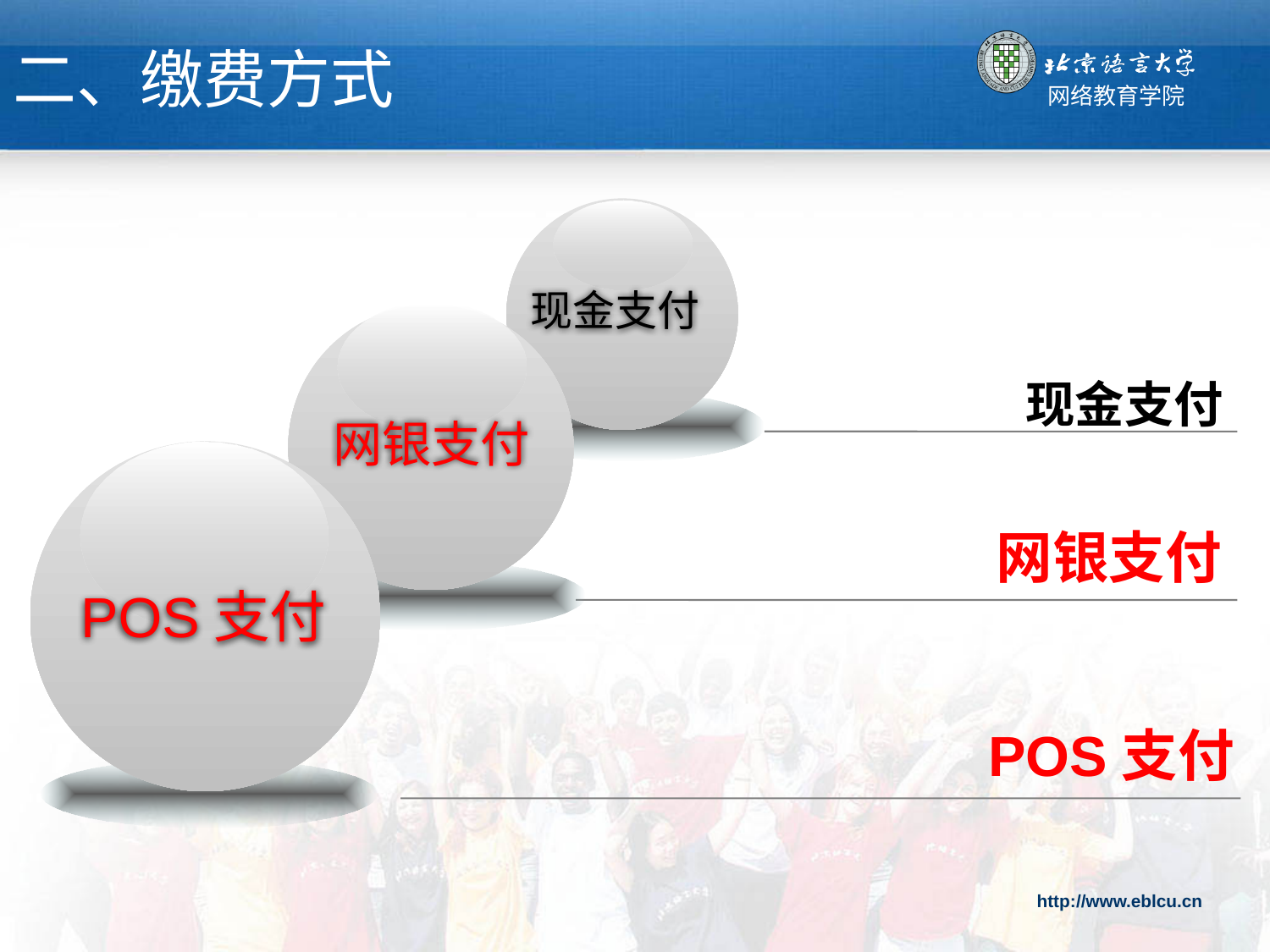

二、缴费方式

现金支付

网银支付

现金支付

网银支付
POS支付

POS支付